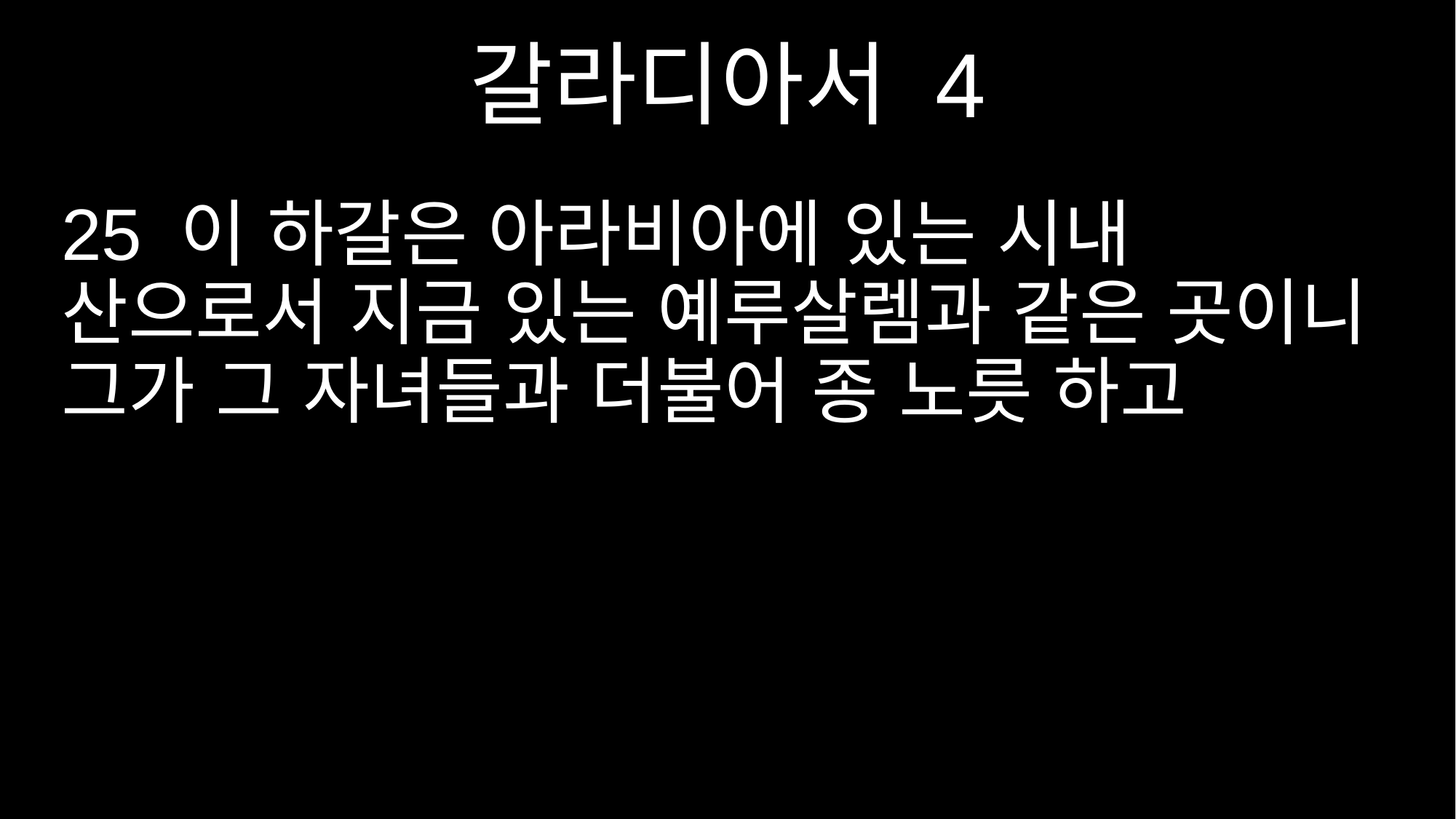

갈라디아서 4
25 이 하갈은 아라비아에 있는 시내 산으로서 지금 있는 예루살렘과 같은 곳이니 그가 그 자녀들과 더불어 종 노릇 하고